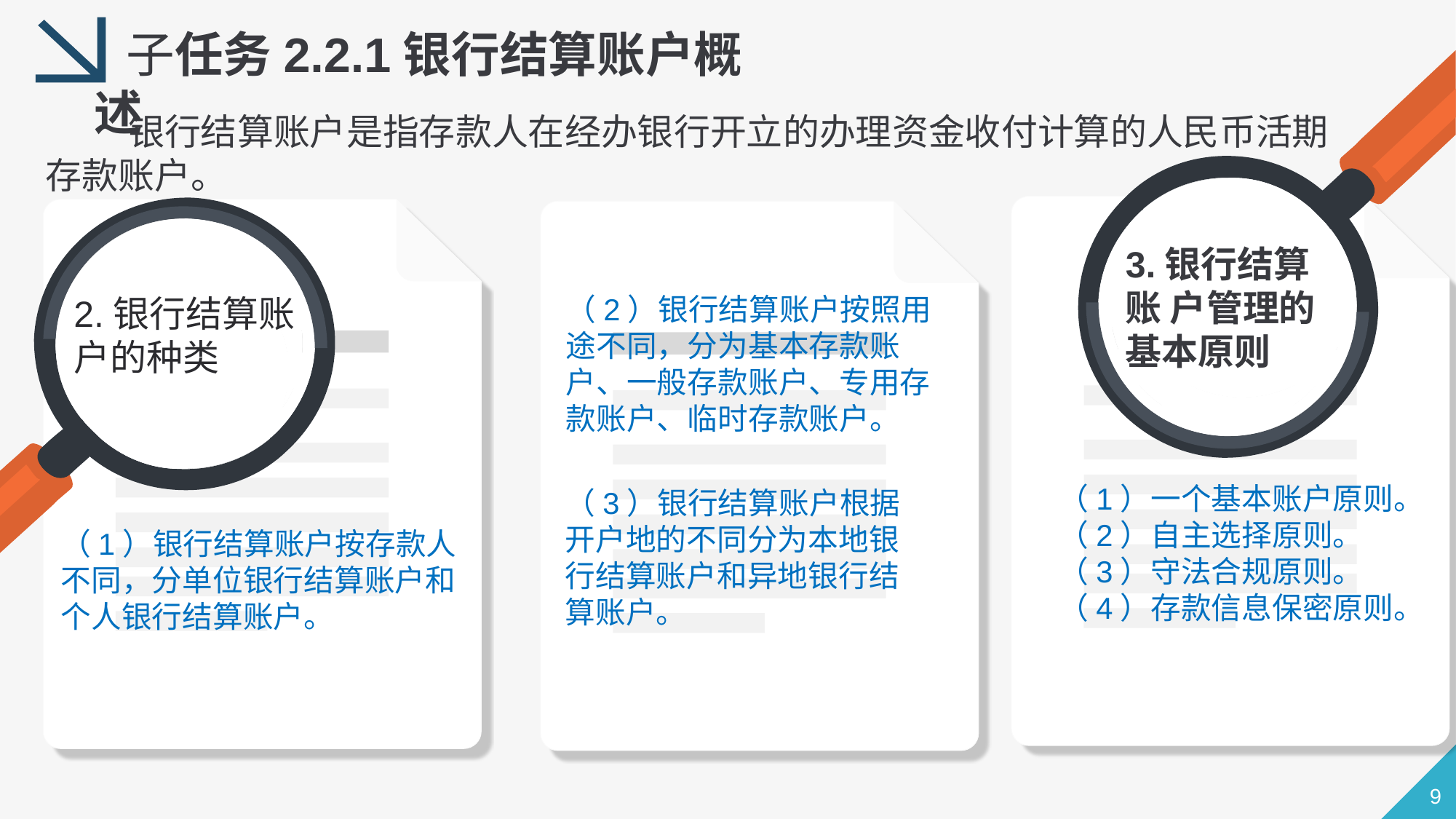

子任务2.2.1银行结算账户概述
         银行结算账户是指存款人在经办银行开立的办理资金收付计算的人民币活期存款账户。

3.银行结算账 户管理的基本原则
（2）银行结算账户按照用途不同，分为基本存款账户、一般存款账户、专用存款账户、临时存款账户。
2.银行结算账户的种类
（1）一个基本账户原则。
（2）自主选择原则。
（3）守法合规原则。
（4）存款信息保密原则。
（3）银行结算账户根据开户地的不同分为本地银行结算账户和异地银行结算账户。
（1）银行结算账户按存款人不同，分单位银行结算账户和个人银行结算账户。